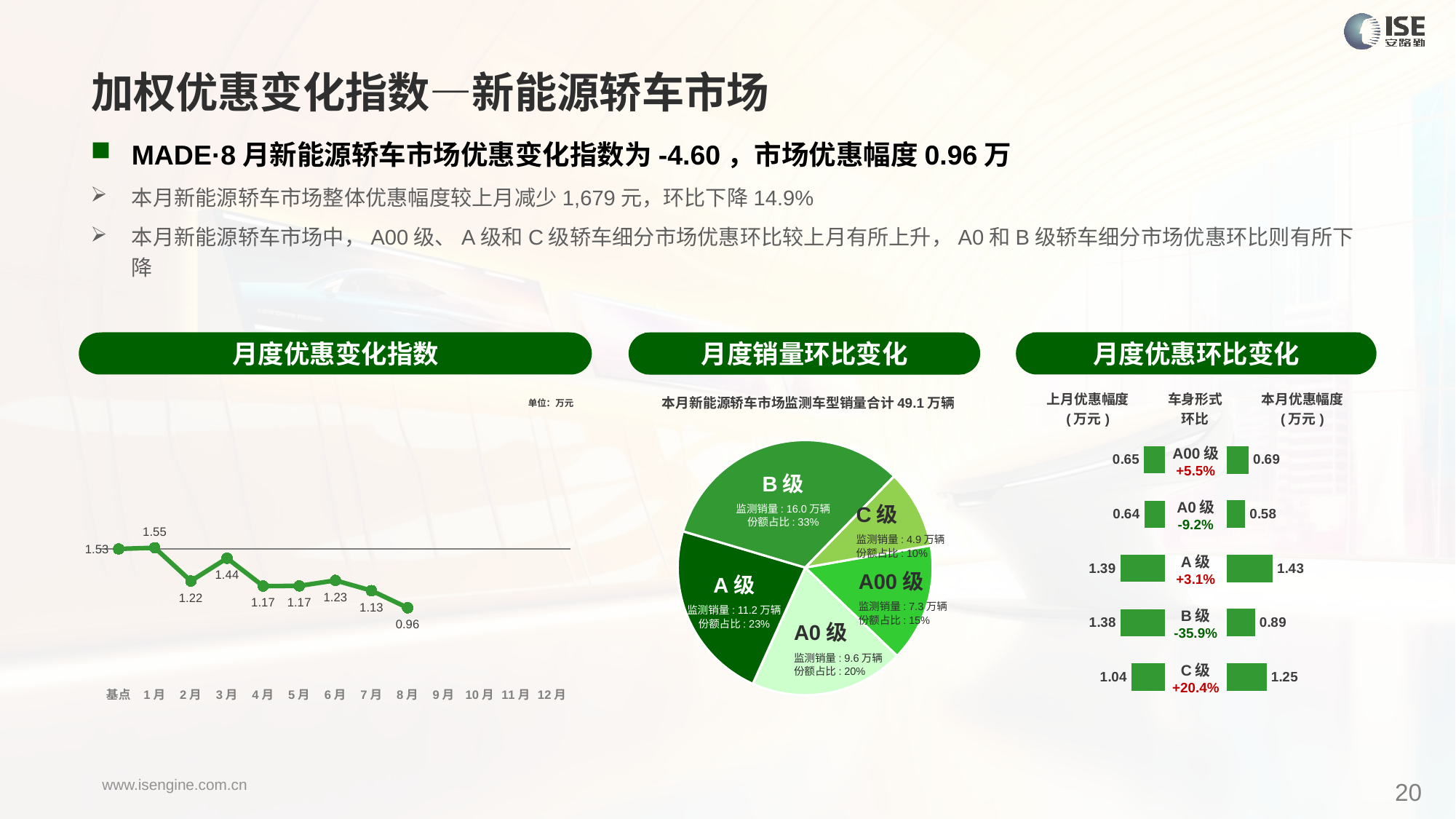

加权优惠变化指数—新能源轿车市场
MADE·8月新能源轿车市场优惠变化指数为-4.60，市场优惠幅度0.96万
本月新能源轿车市场整体优惠幅度较上月减少1,679元，环比下降14.9%
本月新能源轿车市场中，A00级、A级和C级轿车细分市场优惠环比较上月有所上升，A0和B级轿车细分市场优惠环比则有所下降
月度优惠变化指数

月度优惠环比变化

月度销量环比变化

### Chart

| Category | Y2024 |
|---|---|
| 基点 | 0.0 |
| 1月 | 0.09 |
| 2月 | -2.51 |
| 3月 | -0.73 |
| 4月 | -2.9 |
| 5月 | -2.89 |
| 6月 | -2.46 |
| 7月 | -3.26 |
| 8月 | -4.6 |
| 9月 | None |
| 10月 | None |
| 11月 | None |
| 12月 | None |
本月新能源轿车市场监测车型销量合计49.1万辆
| 上月优惠幅度 (万元) | 车身形式 环比 | 本月优惠幅度 (万元) |
| --- | --- | --- |
单位：万元

### Chart

| Category | 细分市场 |
|---|---|
| A00级 | 73375.0 |
| A0 | 95962.0 |
| A级 | 112097.0 |
| B级 | 160440.0 |
| C级 | 48674.0 |
| A00级 +5.5% |
| --- |
| A0级 -9.2% |
| A级 +3.1% |
| B级 -35.9% |
| C级 +20.4% |

### Chart

| Category | 成交均价 |
|---|---|
| A00 | 0.65 |
| A0 | 0.64 |
| A | 1.39 |
| B | 1.38 |
| C | 1.04 |

### Chart

| Category | 金额 |
|---|---|
| A00 | 0.6893234752981261 |
| A0 | 0.5820739459369334 |
| A | 1.430877900389841 |
| B | 0.8861392420842676 |
| C | 1.249535275506431 |
B级
监测销量: 16.0万辆
份额占比: 33%
C级
监测销量: 4.9万辆
份额占比: 10%
A00级
监测销量: 7.3万辆
份额占比: 15%
A级
监测销量: 11.2万辆
份额占比: 23%
A0级
监测销量: 9.6万辆
份额占比: 20%
20